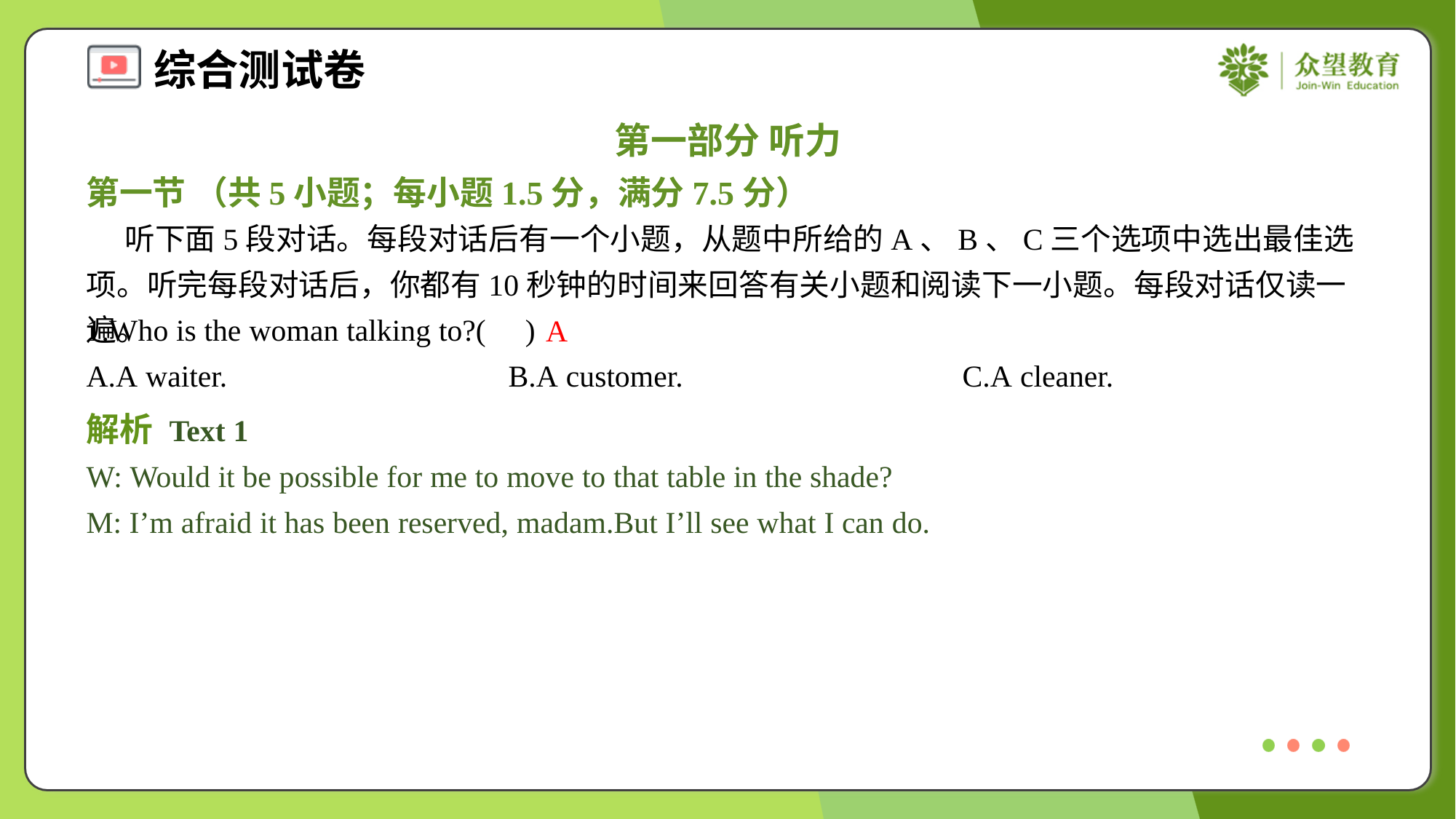

第一部分 听力
第一节 （共5小题；每小题1.5分，满分7.5分）
    听下面5段对话。每段对话后有一个小题，从题中所给的A、B、C三个选项中选出最佳选项。听完每段对话后，你都有10秒钟的时间来回答有关小题和阅读下一小题。每段对话仅读一遍。
1.Who is the woman talking to?(     )
A
A.A waiter.	B.A customer.	C.A cleaner.
解析 Text 1
W: Would it be possible for me to move to that table in the shade?
M: I’m afraid it has been reserved, madam.But I’ll see what I can do.